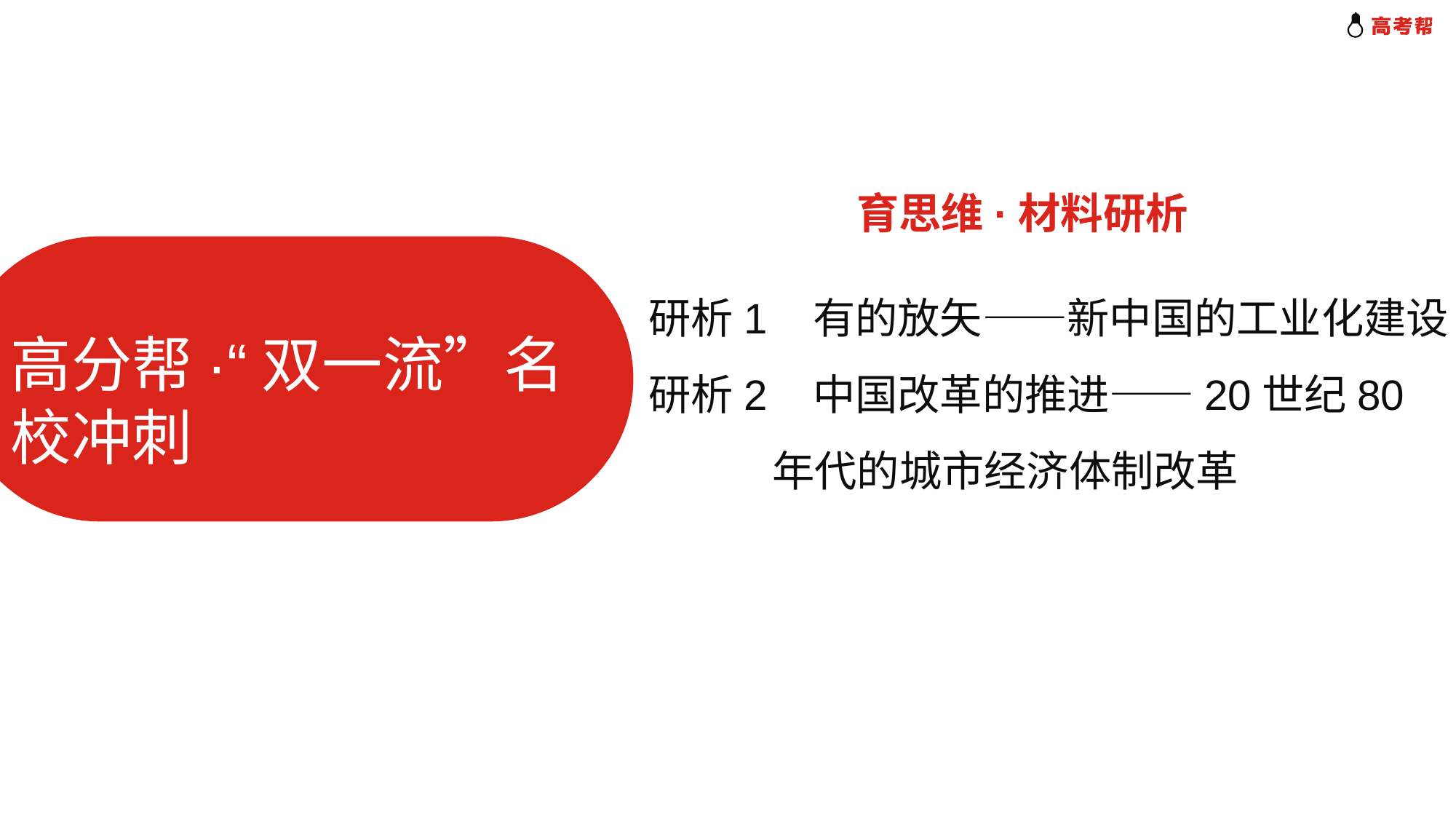

育思维·材料研析

高分帮·“双一流”名校冲刺
研析1   有的放矢——新中国的工业化建设
研析2   中国改革的推进——20世纪80
            年代的城市经济体制改革